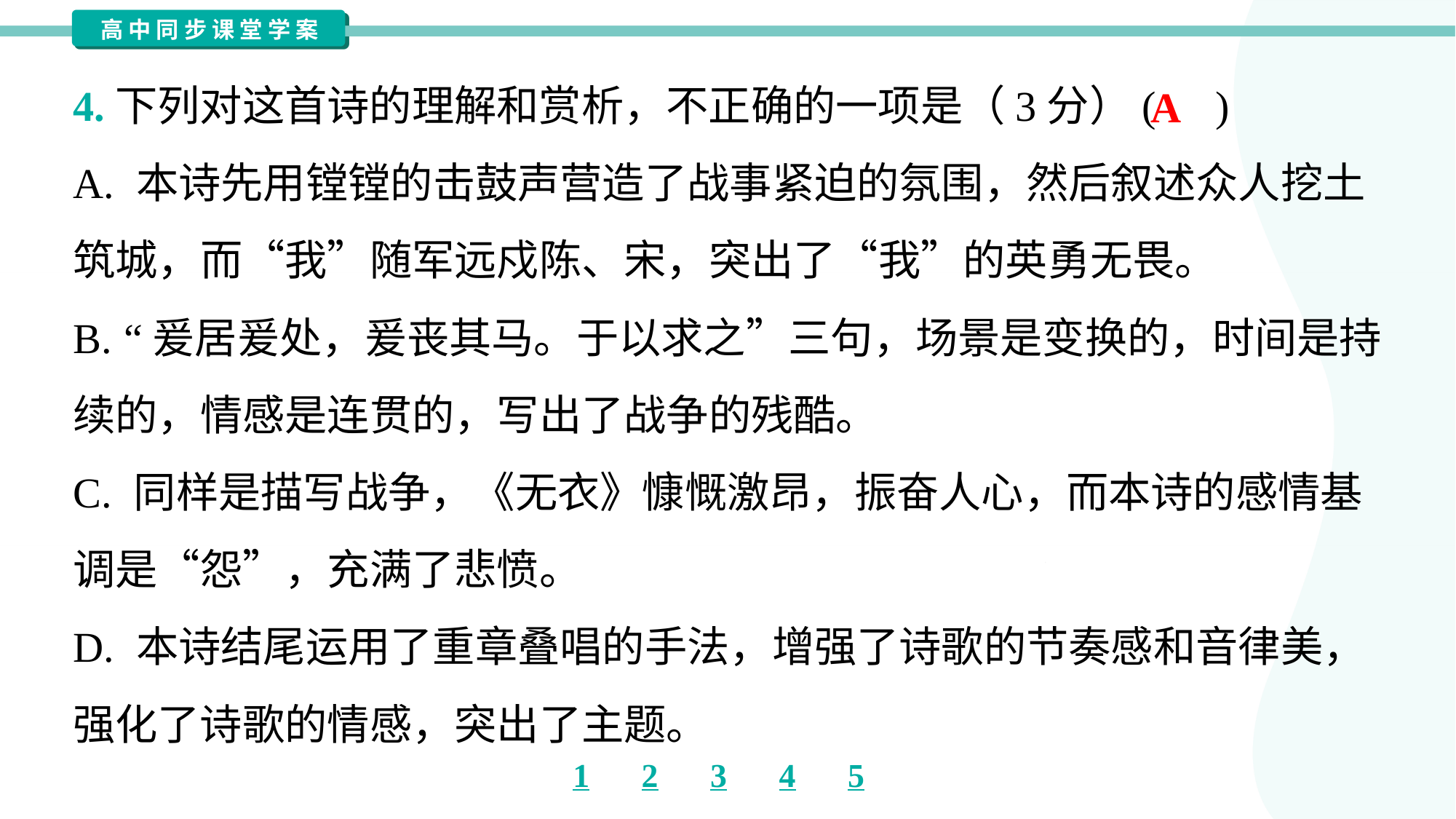

4.下列对这首诗的理解和赏析，不正确的一项是（3分）(     )
A
A. 本诗先用镗镗的击鼓声营造了战事紧迫的氛围，然后叙述众人挖土
筑城，而“我”随军远戍陈、宋，突出了“我”的英勇无畏。
B. “爰居爰处，爰丧其马。于以求之”三句，场景是变换的，时间是持
续的，情感是连贯的，写出了战争的残酷。
C. 同样是描写战争，《无衣》慷慨激昂，振奋人心，而本诗的感情基
调是“怨”，充满了悲愤。
D. 本诗结尾运用了重章叠唱的手法，增强了诗歌的节奏感和音律美，
强化了诗歌的情感，突出了主题。